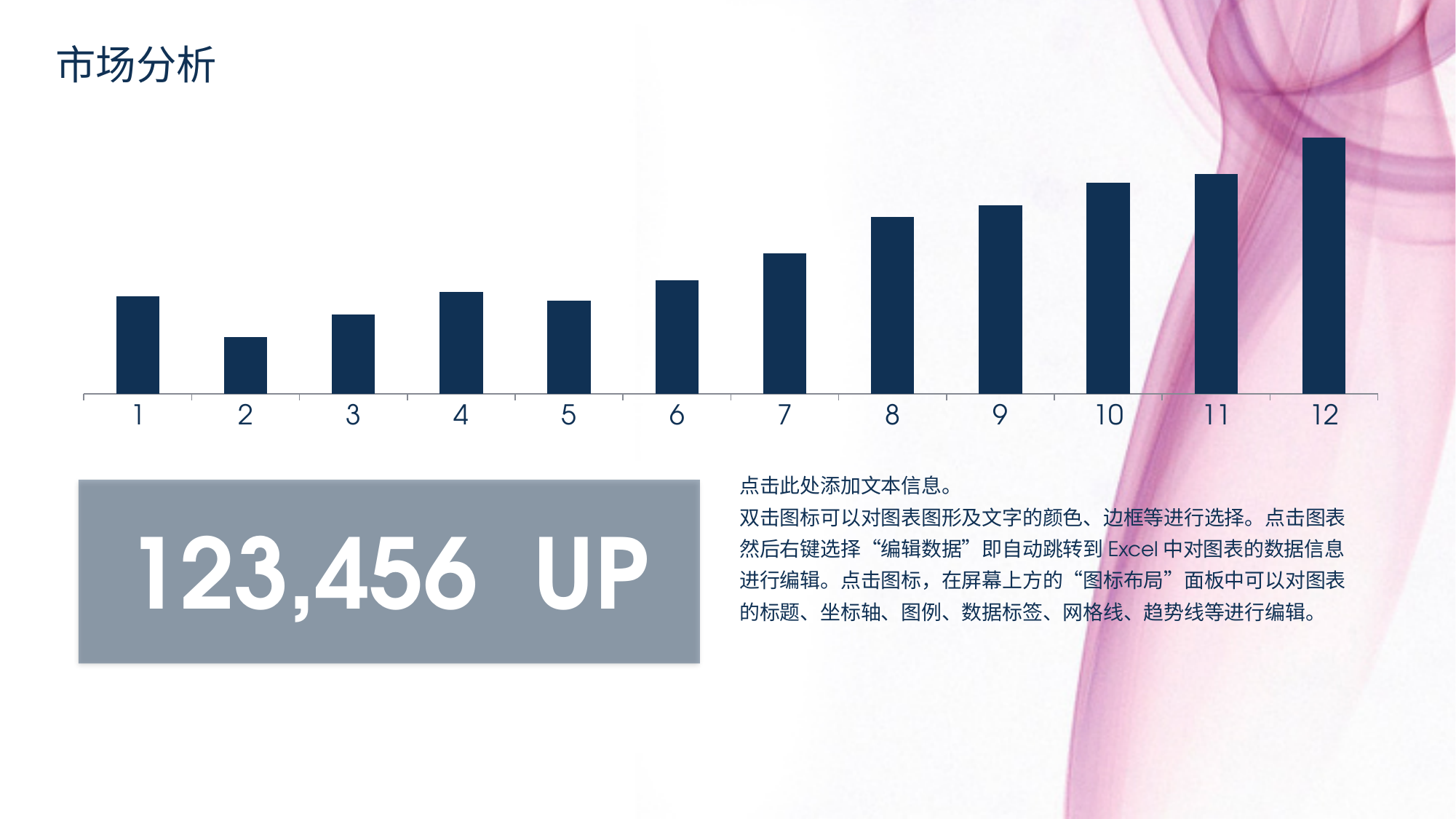

市场分析

### Chart

| Category | 系列 1 |
|---|---|
| 1 | 4.3 |
| 2 | 2.5 |
| 3 | 3.5 |
| 4 | 4.5 |
| 5 | 4.1 |
| 6 | 5.0 |
| 7 | 6.2 |
| 8 | 7.8 |
| 9 | 8.3 |
| 10 | 9.3 |
| 11 | 9.700000000000001 |
| 12 | 11.3 |
点击此处添加文本信息。
双击图标可以对图表图形及文字的颜色、边框等进行选择。点击图表然后右键选择“编辑数据”即自动跳转到Excel中对图表的数据信息进行编辑。点击图标，在屏幕上方的“图标布局”面板中可以对图表的标题、坐标轴、图例、数据标签、网格线、趋势线等进行编辑。

123,456  UP